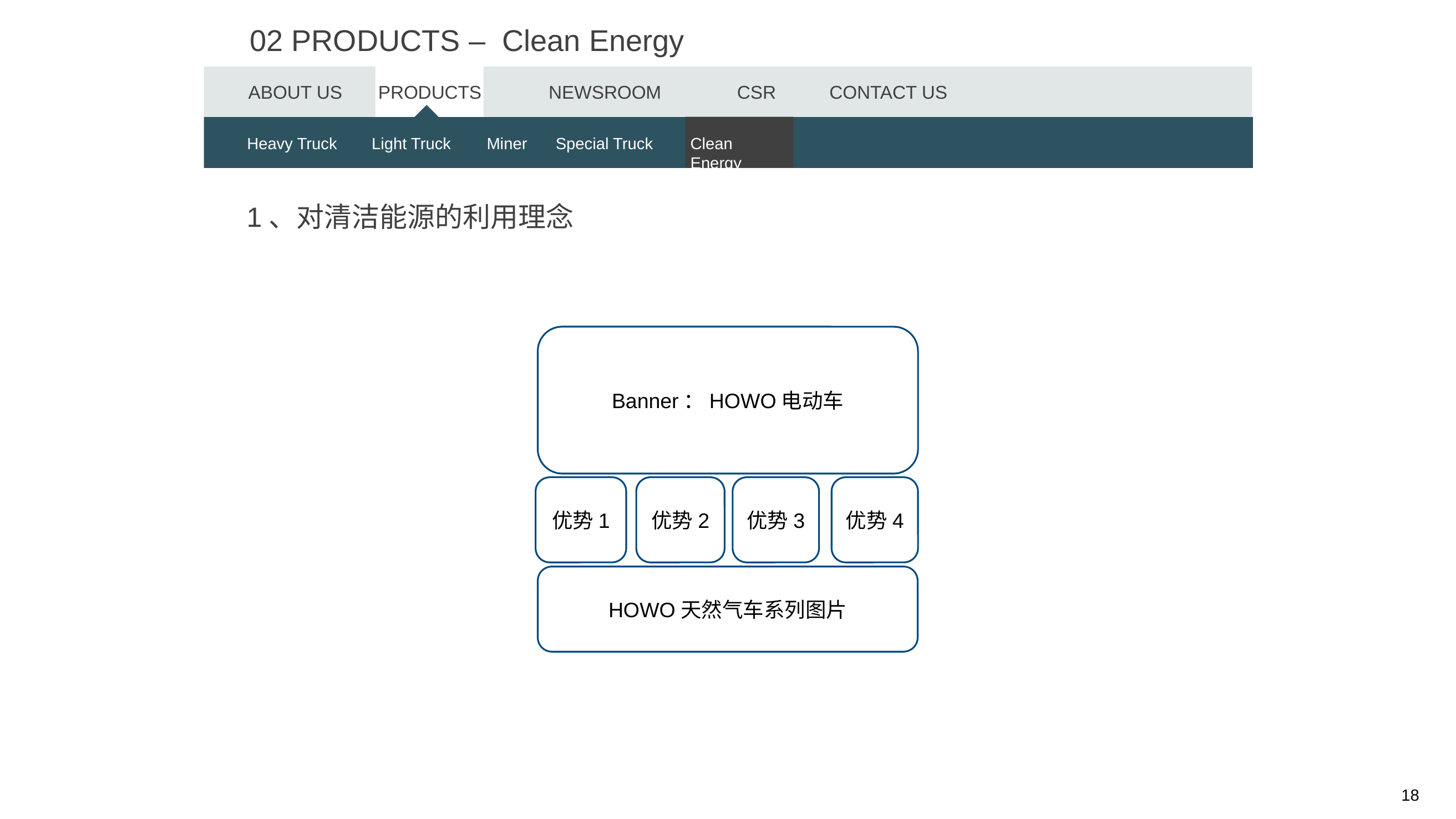

02 PRODUCTS –  Clean Energy

ABOUT US
PRODUCTS
NEWSROOM
CSR
CONTACT US

Heavy Trucks
Heavy Truck
Light Trucks
Light Truck
Miner
Miner
Special Truck
Special Trucks
Clean Energy
Clean Energy
1、对清洁能源的利用理念
Banner：HOWO电动车
优势1
优势2
优势3
优势4
HOWO天然气车系列图片